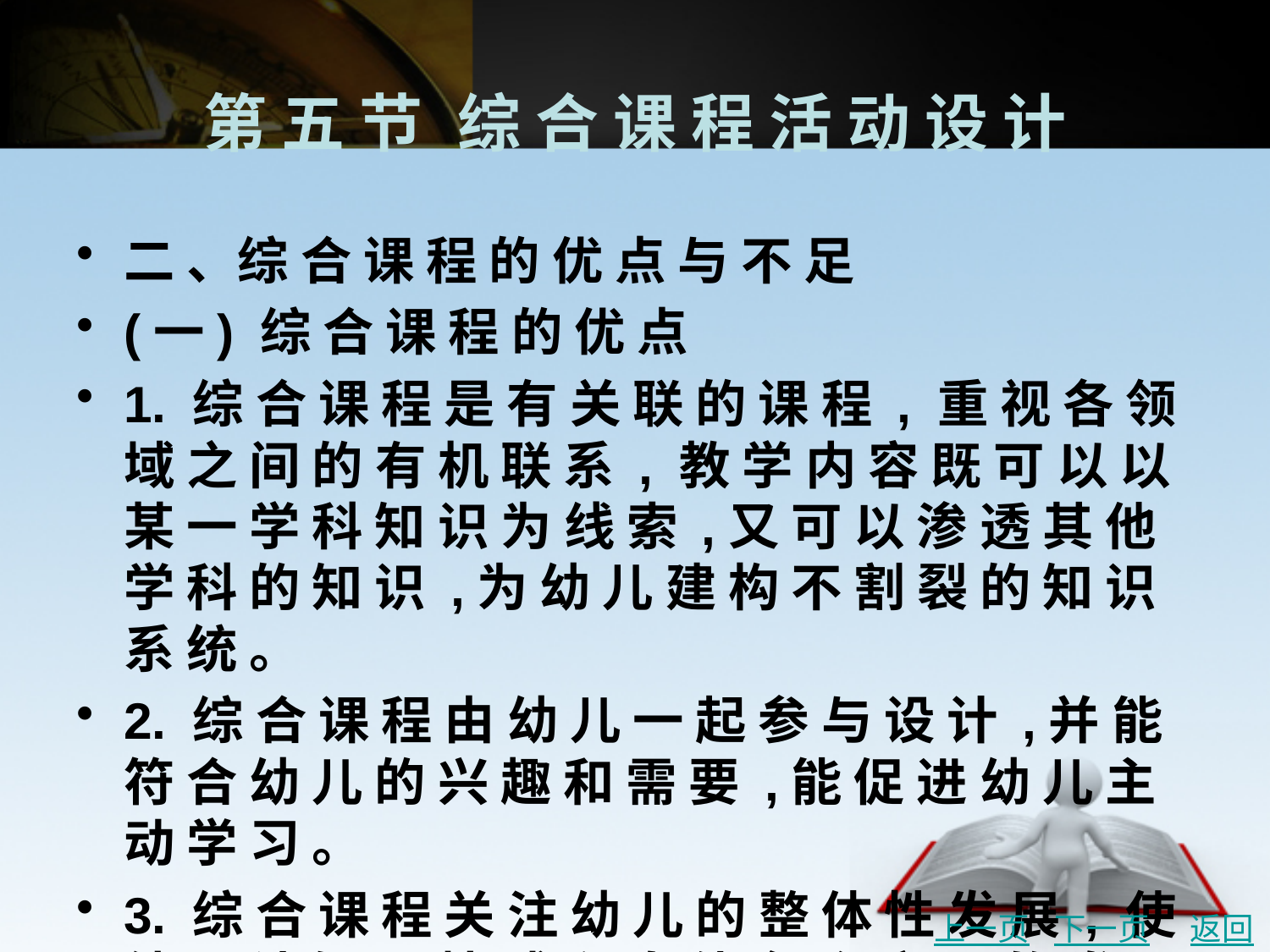

# 第 五 节	综 合 课 程 活 动 设 计
二 、综 合 课 程 的 优 点 与 不 足
(一) 综 合 课 程 的 优 点
1. 综 合 课 程 是 有 关 联 的 课 程 , 重 视 各 领 域 之 间 的 有 机 联 系 , 教 学 内 容 既 可 以 以 某 一 学 科 知 识 为 线 索 ,又 可 以 渗 透 其 他 学 科 的 知 识 ,为 幼 儿 建 构 不 割 裂 的 知 识 系 统 。
2. 综 合 课 程 由 幼 儿 一 起 参 与 设 计 ,并 能 符 合 幼 儿 的 兴 趣 和 需 要 ,能 促 进 幼 儿 主 动 学 习 。
3. 综 合 课 程 关 注 幼 儿 的 整 体 性 发 展 , 使 幼 儿 认 知 、 情 感 和 身 体 各 个 方 面 的 发 展 相 互 支 持 、相 互 增 强 ,从 而 在 综 合 性 的 活 动 中 积 累 活 动 经 验 和 知 识 。

上一页
下一页
返回